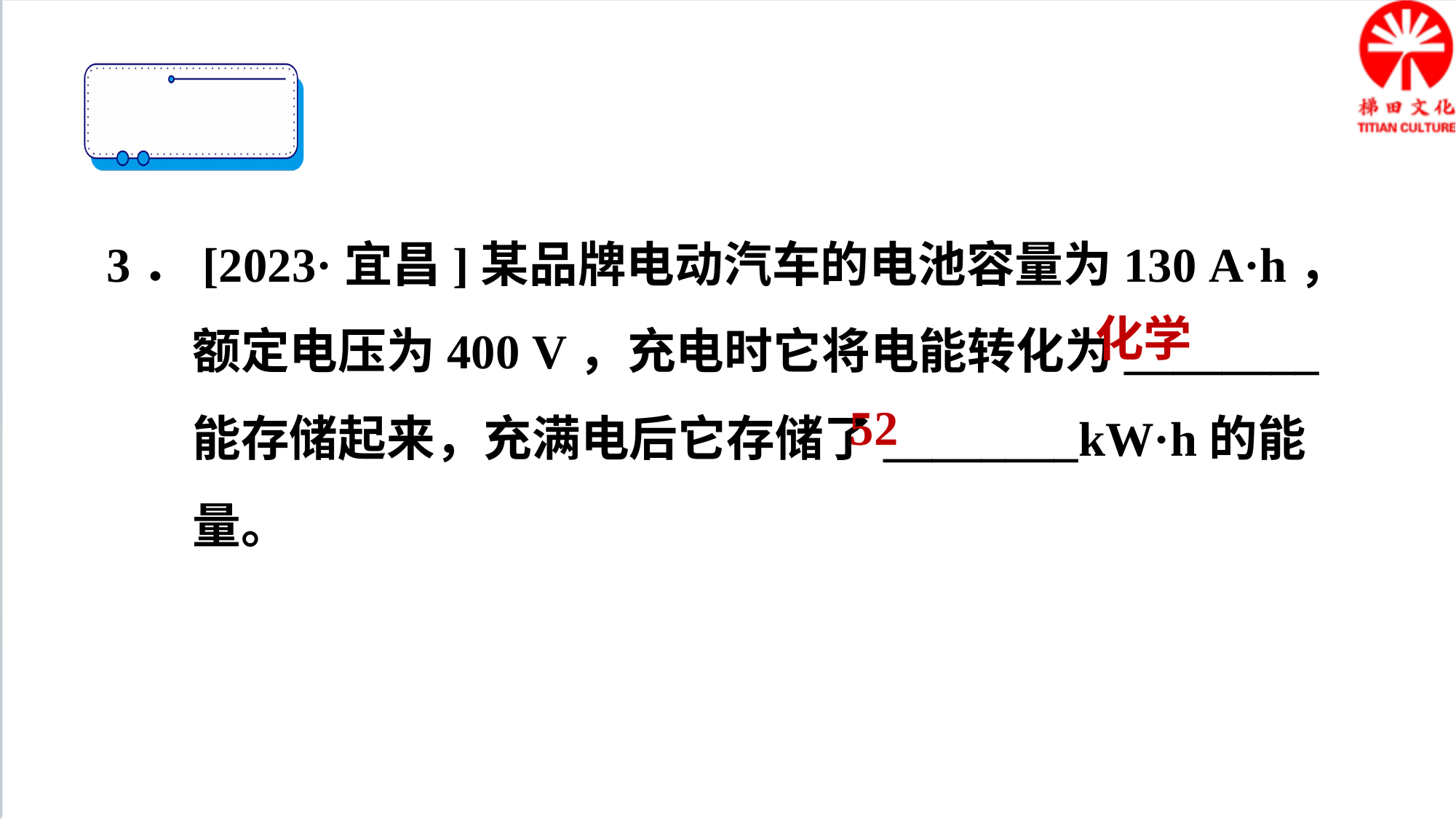

3．[2023·宜昌]某品牌电动汽车的电池容量为130 A·h，额定电压为400 V，充电时它将电能转化为________能存储起来，充满电后它存储了________kW·h的能量。
化学
52